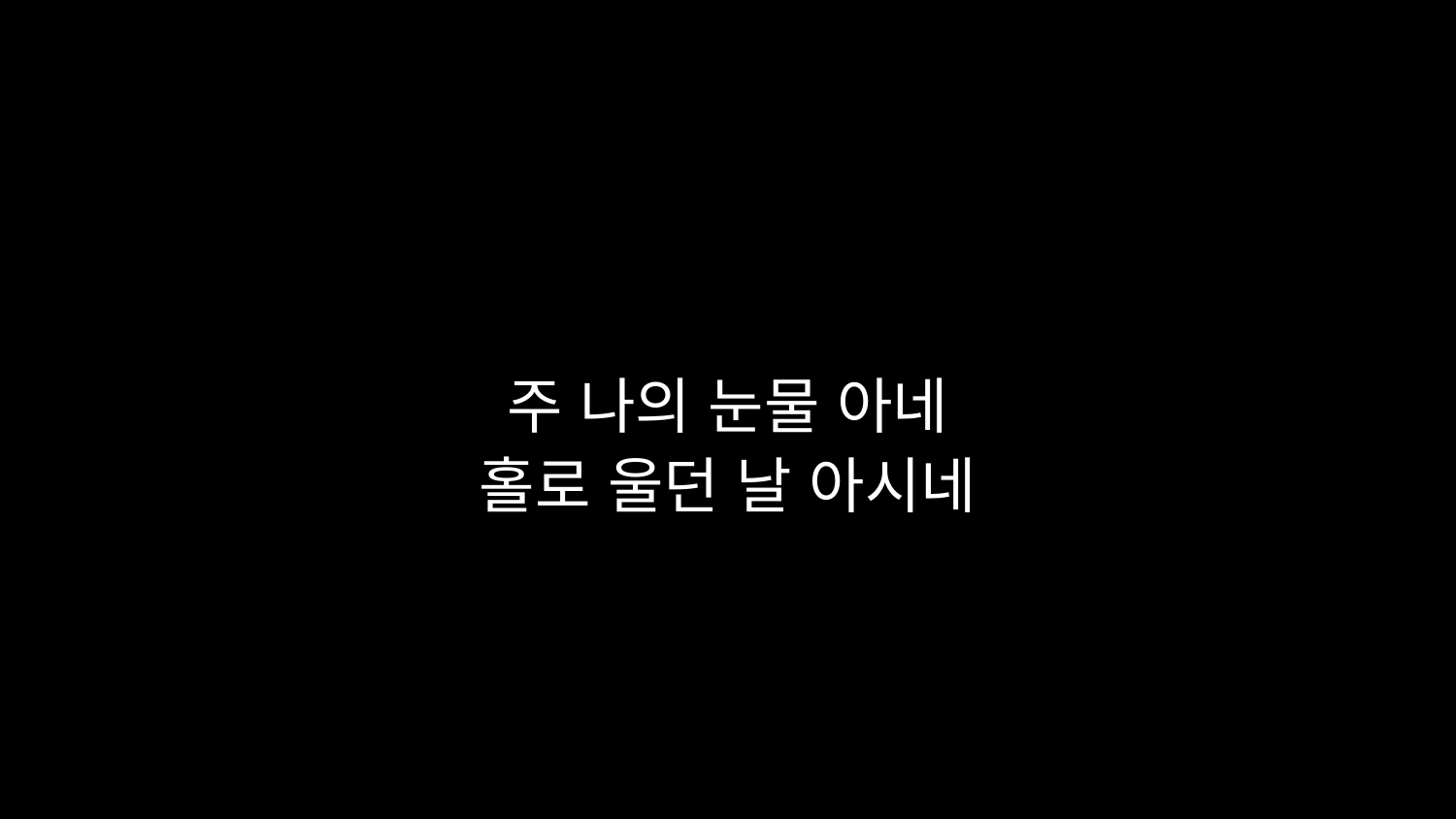

# 주 나의 눈물 아네 홀로 울던 날 아시네